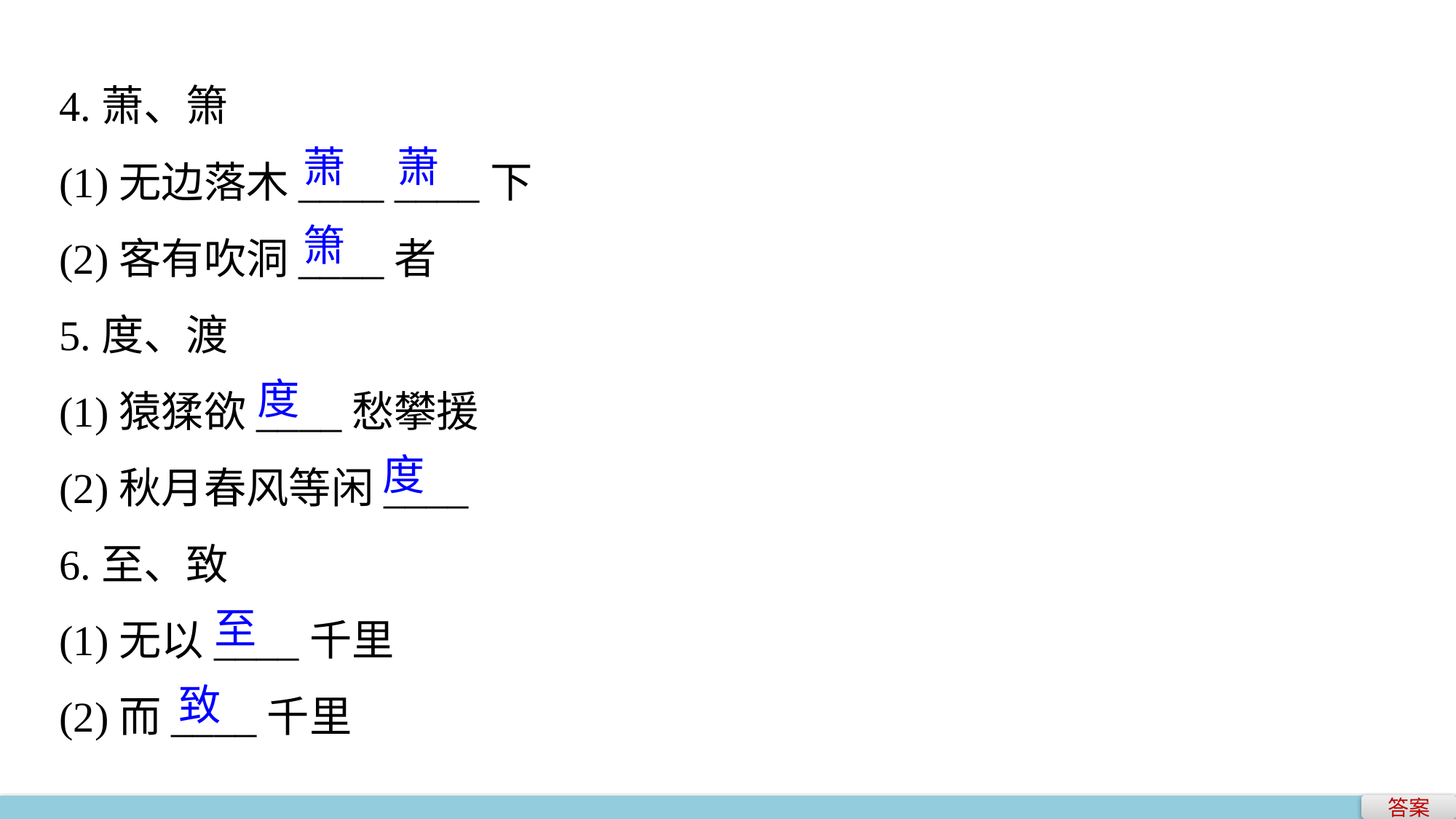

4.萧、箫
(1)无边落木____ ____下
(2)客有吹洞____者
5.度、渡
(1)猿猱欲____愁攀援
(2)秋月春风等闲____
6.至、致
(1)无以____千里
(2)而____千里
萧 　萧
箫
度
度
至
致
答案